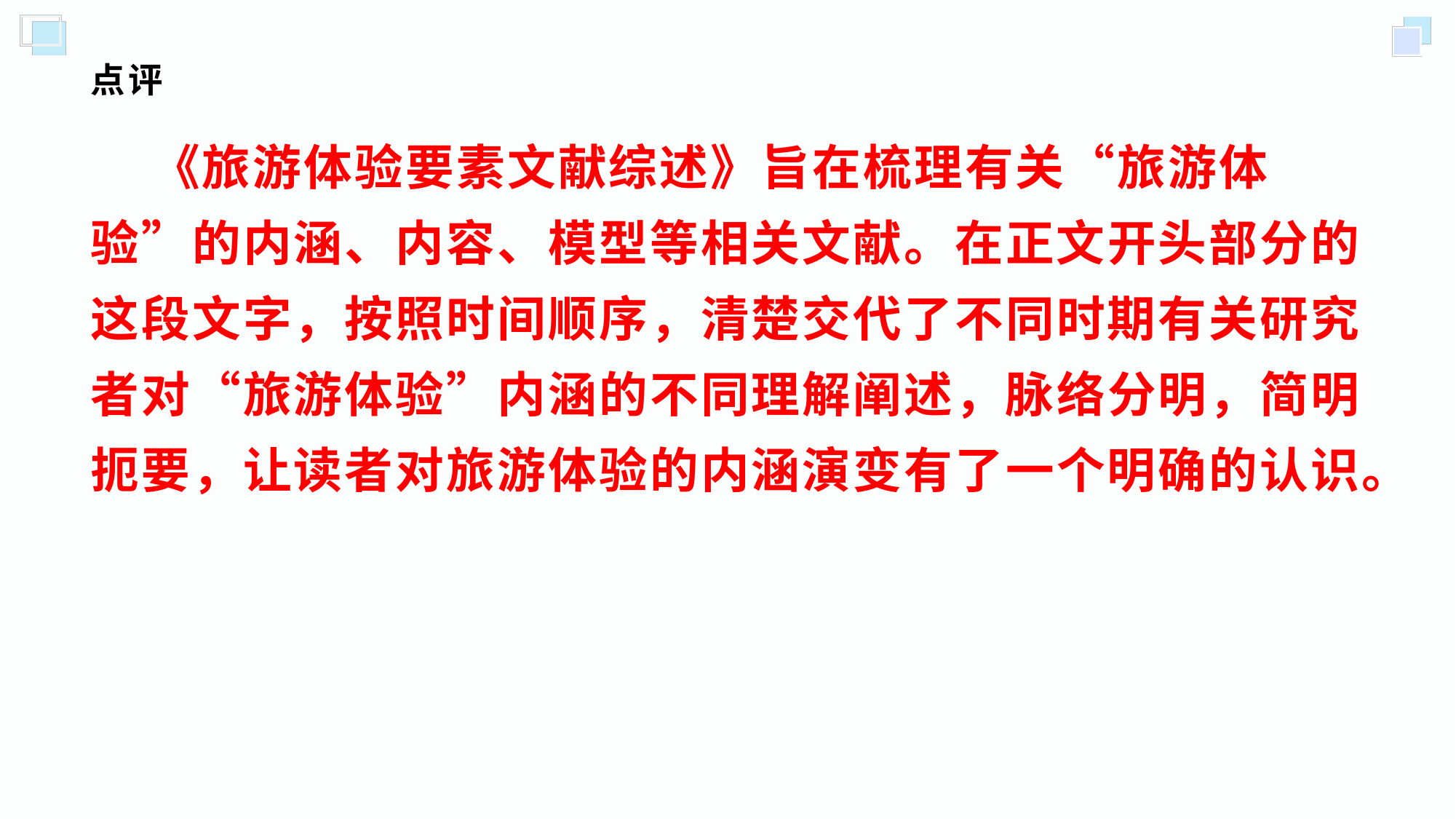

# 点评
    《旅游体验要素文献综述》旨在梳理有关“旅游体验”的内涵、内容、模型等相关文献。在正文开头部分的这段文字，按照时间顺序，清楚交代了不同时期有关研究者对“旅游体验”内涵的不同理解阐述，脉络分明，简明扼要，让读者对旅游体验的内涵演变有了一个明确的认识。